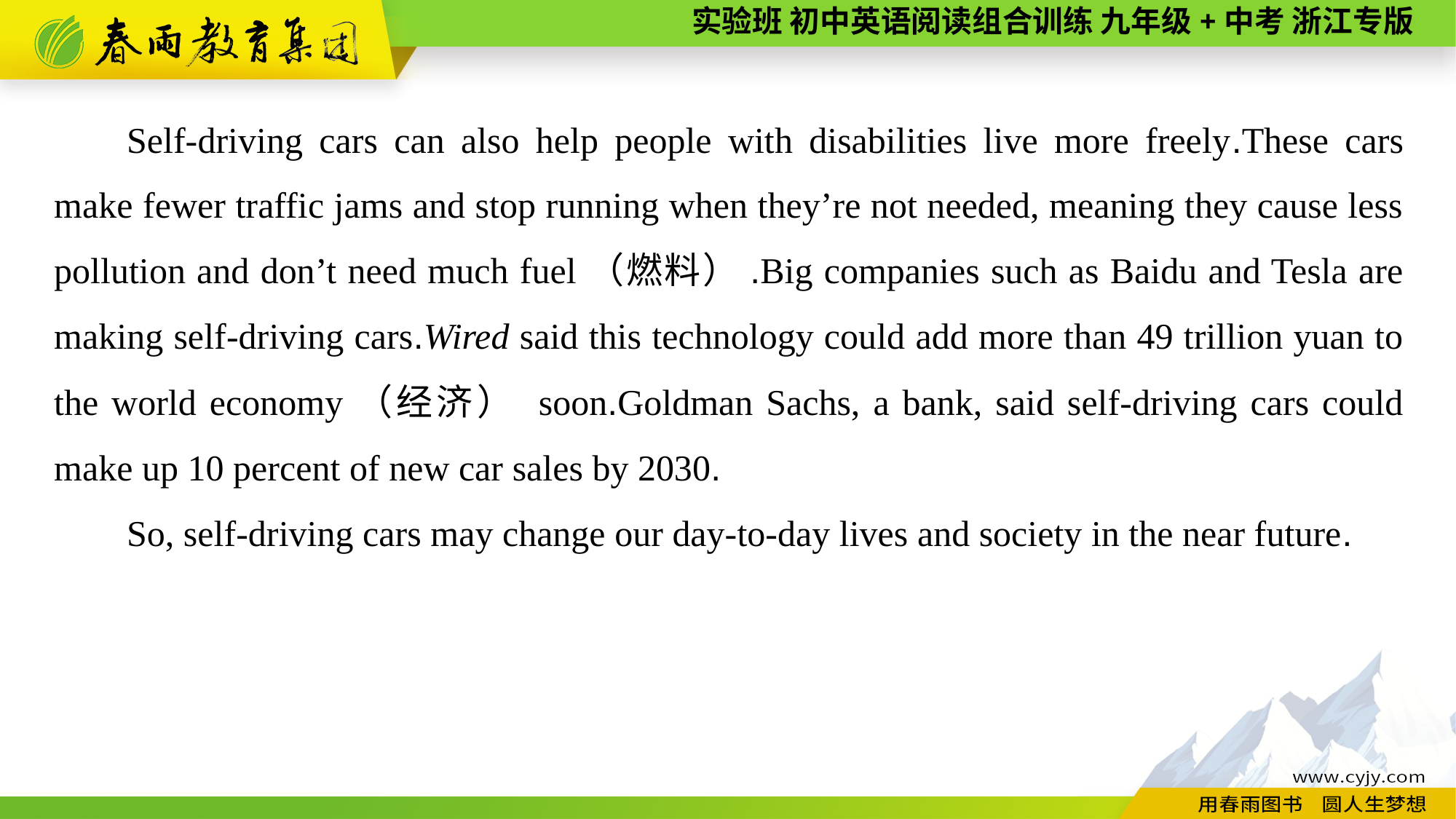

Self-driving cars can also help people with disabilities live more freely.These cars make fewer traffic jams and stop running when they’re not needed, meaning they cause less pollution and don’t need much fuel（燃料）.Big companies such as Baidu and Tesla are making self-driving cars.Wired said this technology could add more than 49 trillion yuan to the world economy（经济） soon.Goldman Sachs, a bank, said self-driving cars could make up 10 percent of new car sales by 2030.
So, self-driving cars may change our day-to-day lives and society in the near future.